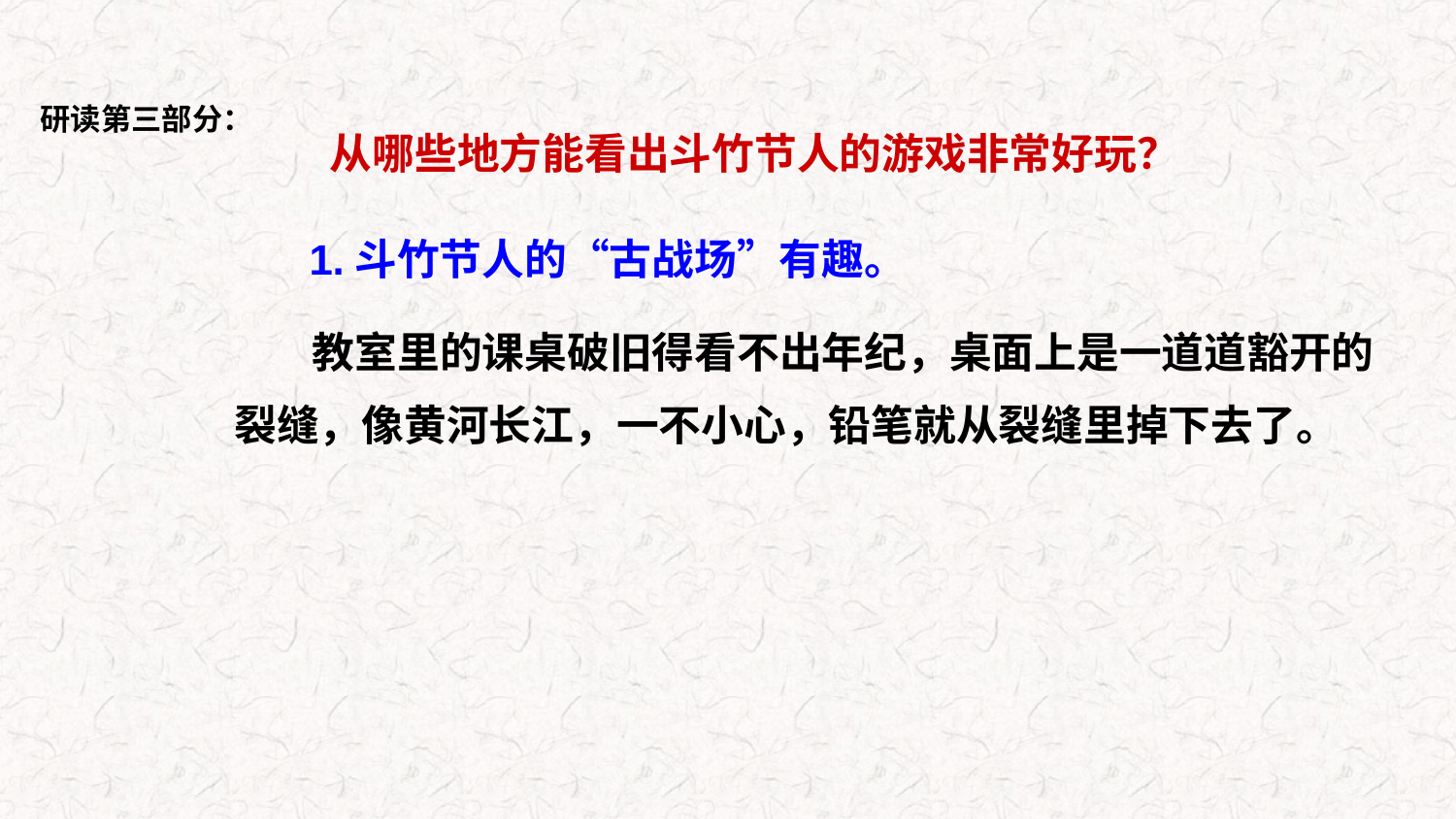

研读第三部分：
从哪些地方能看出斗竹节人的游戏非常好玩？
1.斗竹节人的“古战场”有趣。
       教室里的课桌破旧得看不出年纪，桌面上是一道道豁开的
裂缝，像黄河长江，一不小心，铅笔就从裂缝里掉下去了。